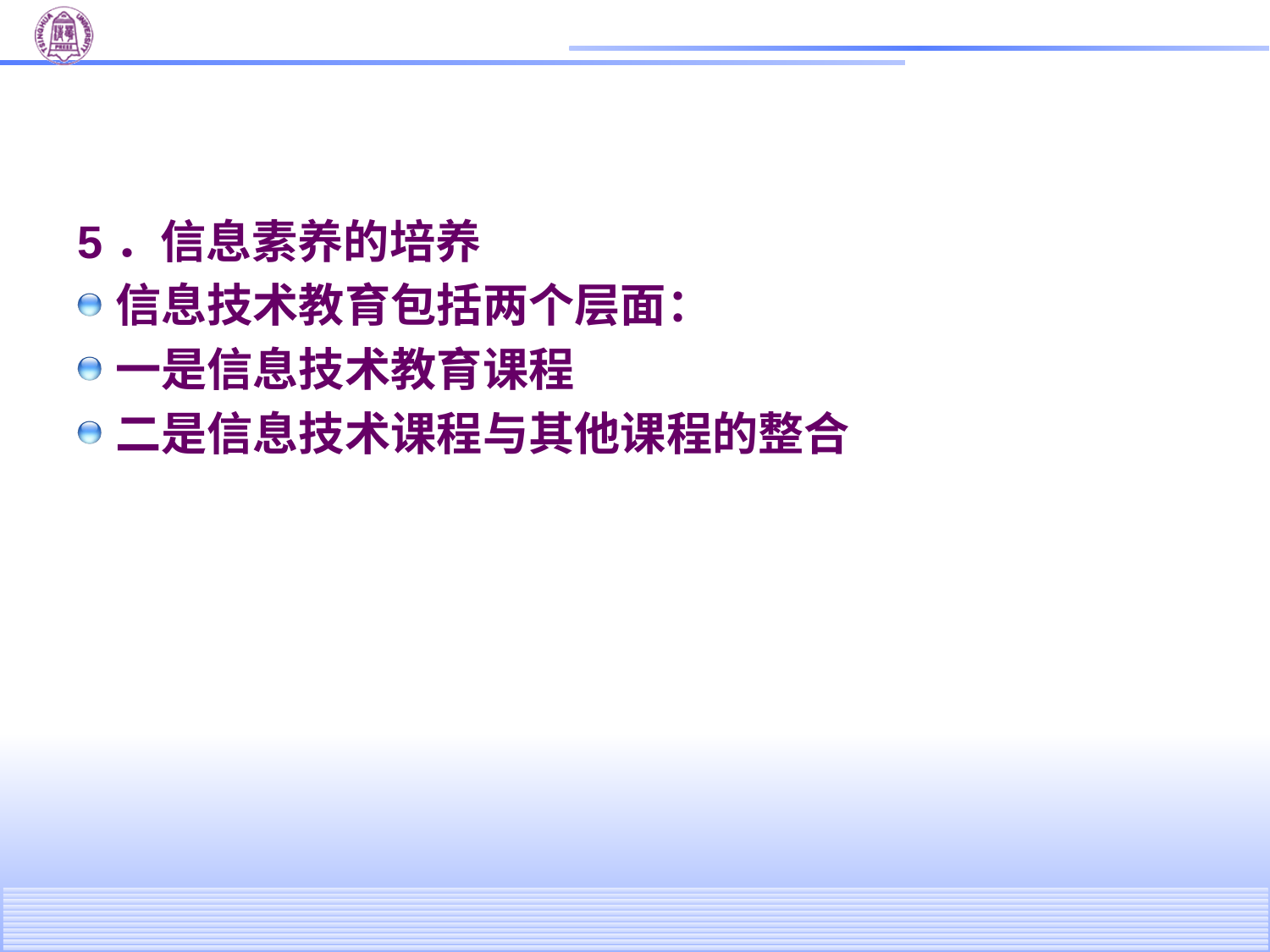

#
5．信息素养的培养
信息技术教育包括两个层面：
一是信息技术教育课程
二是信息技术课程与其他课程的整合